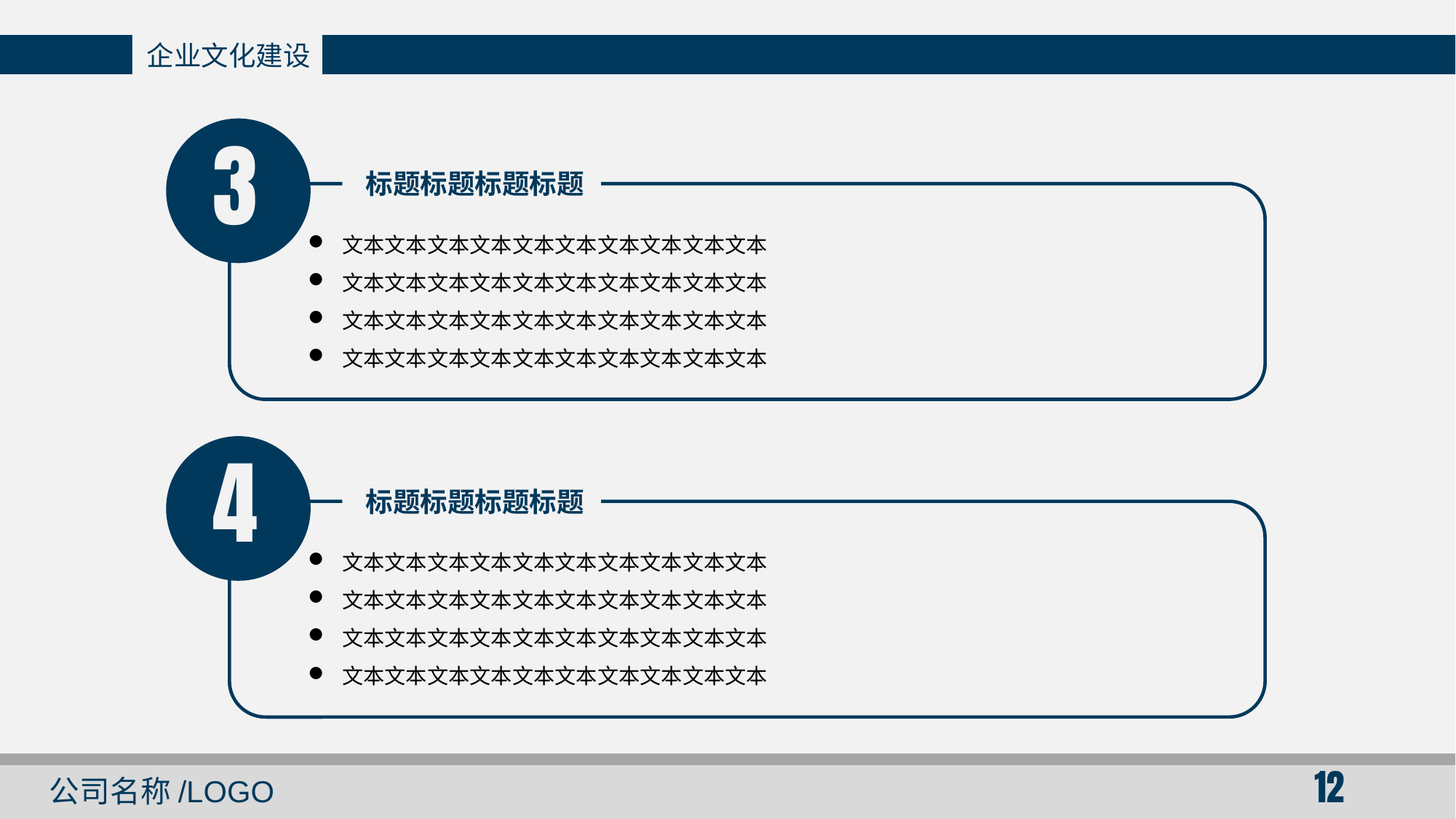

企业文化建设

3
 标题标题标题标题

文本文本文本文本文本文本文本文本文本文本
文本文本文本文本文本文本文本文本文本文本
文本文本文本文本文本文本文本文本文本文本
文本文本文本文本文本文本文本文本文本文本

4
 标题标题标题标题

文本文本文本文本文本文本文本文本文本文本
文本文本文本文本文本文本文本文本文本文本
文本文本文本文本文本文本文本文本文本文本
文本文本文本文本文本文本文本文本文本文本
12